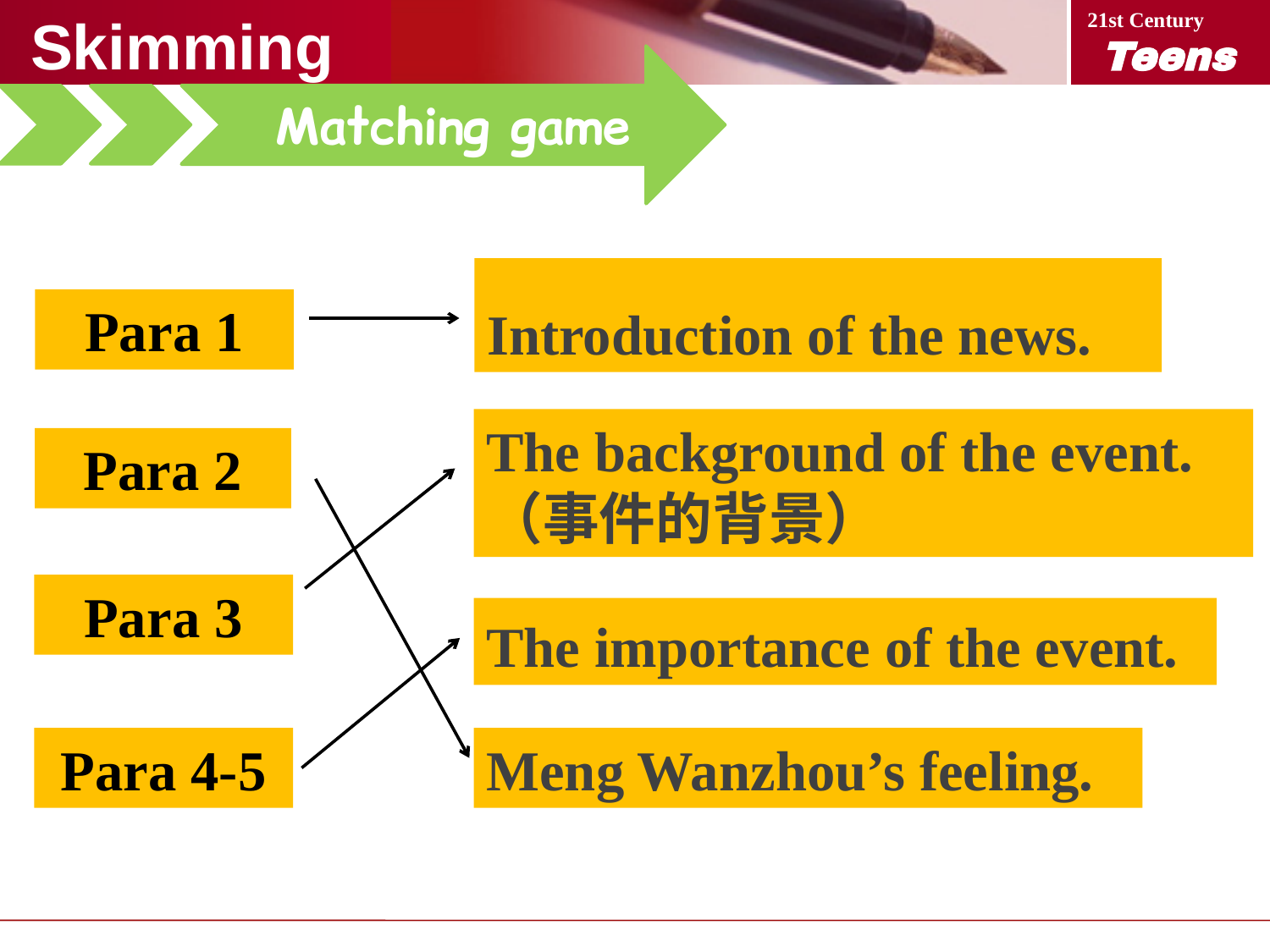

Skimming
Matching game

Introduction of the news.
Para 1
The background of the event.
（事件的背景）
Para 2
Para 3
The importance of the event.
Para 4-5
Meng Wanzhou’s feeling.